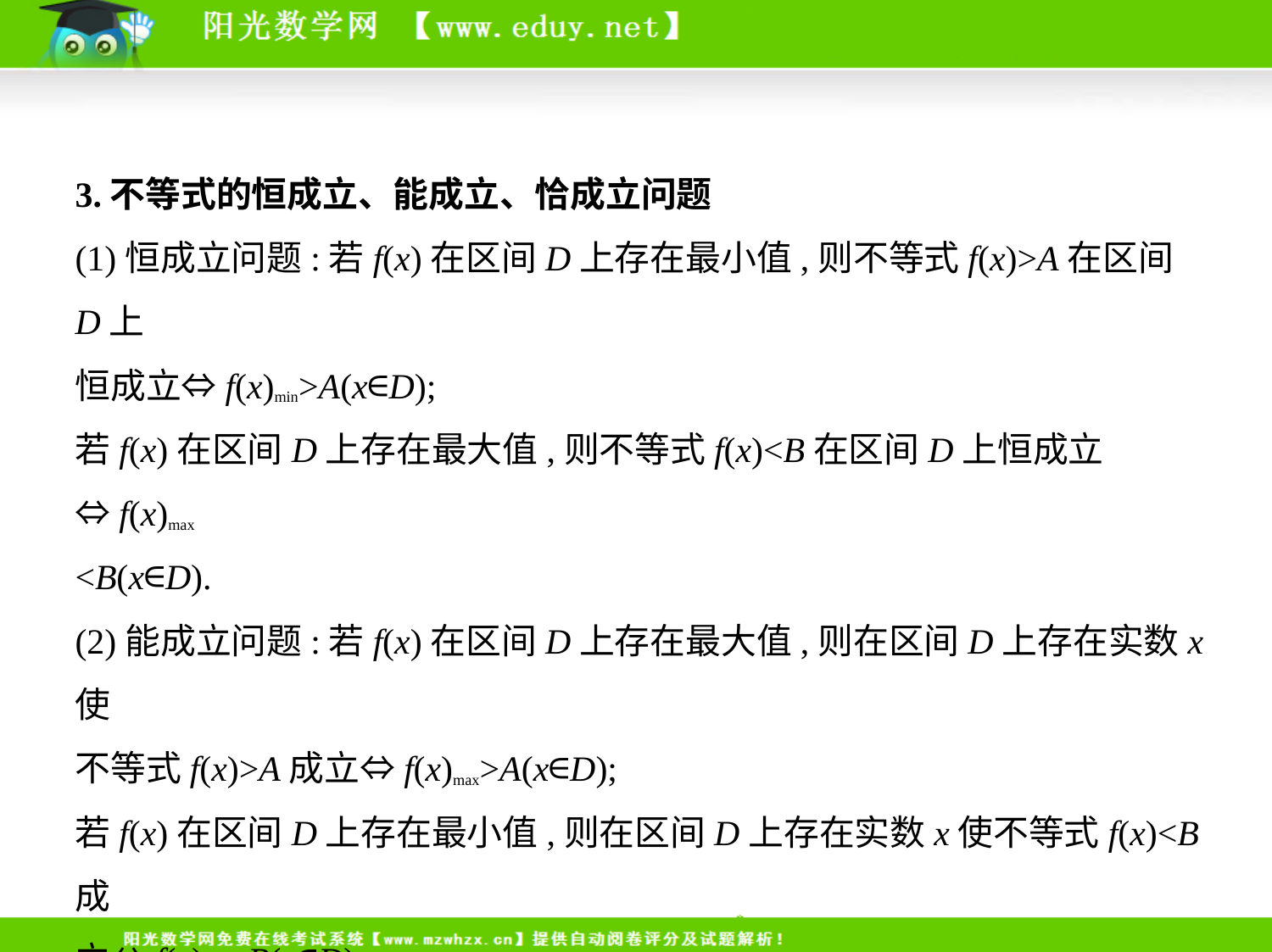

3.不等式的恒成立、能成立、恰成立问题
(1)恒成立问题:若f(x)在区间D上存在最小值,则不等式f(x)>A在区间D上
恒成立⇔f(x)min>A(x∈D);
若f(x)在区间D上存在最大值,则不等式f(x)<B在区间D上恒成立⇔f(x)max
<B(x∈D).
(2)能成立问题:若f(x)在区间D上存在最大值,则在区间D上存在实数x使
不等式f(x)>A成立⇔f(x)max>A(x∈D);
若f(x)在区间D上存在最小值,则在区间D上存在实数x使不等式f(x)<B成
立⇔f(x)min<B(x∈D).
(3)恰成立问题:不等式f(x)>A在区间D上恰成立⇔f(x)>A的解集为D;
不等式f(x)<B在区间D上恰成立⇔f(x)<B的解集为D.